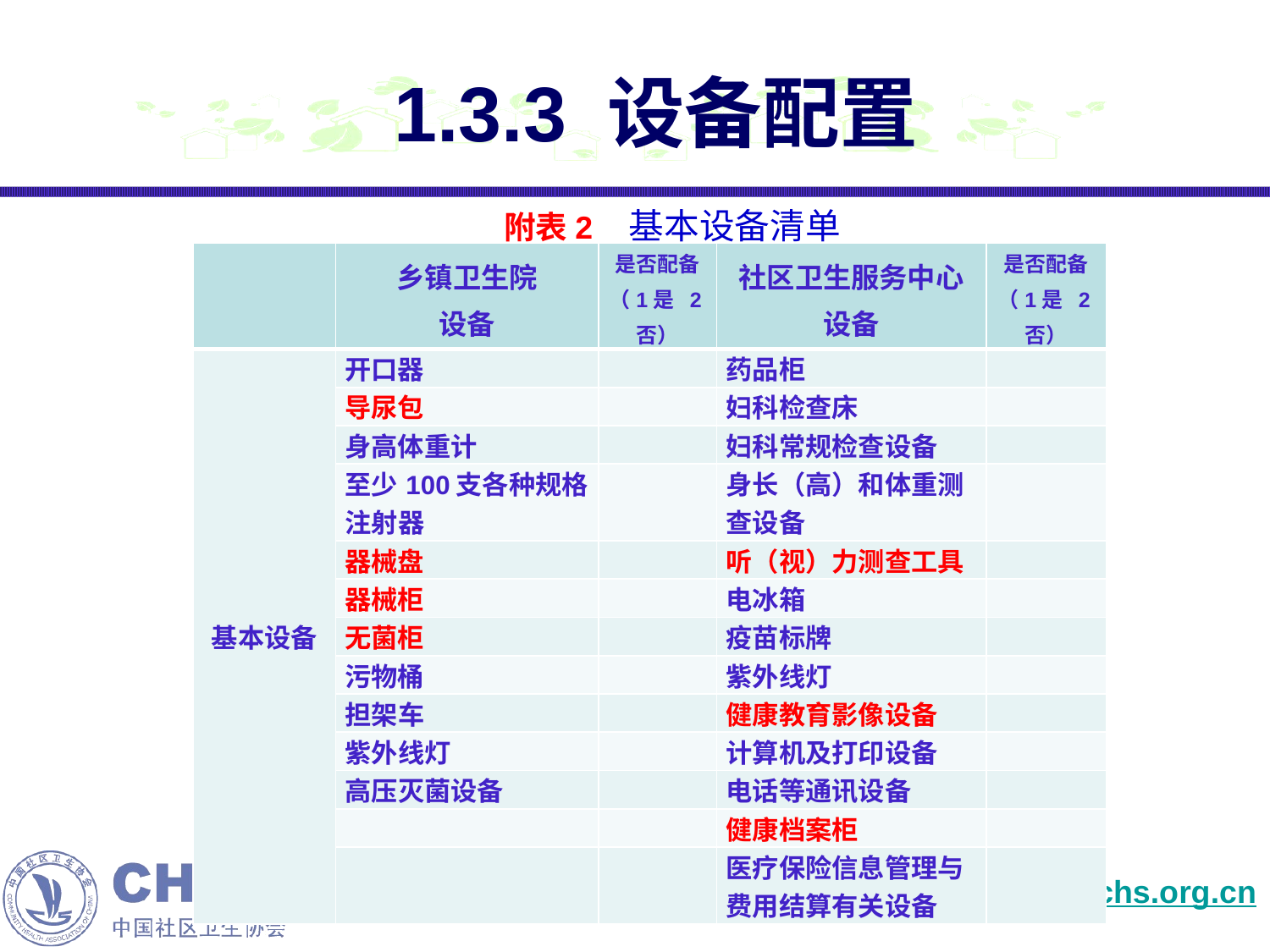

1.3.3 设备配置
附表2   基本设备清单
|  | 乡镇卫生院 设备 | 是否配备 （1是 2否） | 社区卫生服务中心 设备 | 是否配备 （1是 2否） |
| --- | --- | --- | --- | --- |
| 基本设备 | 开口器 |  | 药品柜 |  |
|  | 导尿包 |  | 妇科检查床 |  |
|  | 身高体重计 |  | 妇科常规检查设备 |  |
|  | 至少100支各种规格注射器 |  | 身长（高）和体重测查设备 |  |
|  | 器械盘 |  | 听（视）力测查工具 |  |
|  | 器械柜 |  | 电冰箱 |  |
|  | 无菌柜 |  | 疫苗标牌 |  |
|  | 污物桶 |  | 紫外线灯 |  |
|  | 担架车 |  | 健康教育影像设备 |  |
|  | 紫外线灯 |  | 计算机及打印设备 |  |
|  | 高压灭菌设备 |  | 电话等通讯设备 |  |
|  |  |  | 健康档案柜 |  |
|  |  |  | 医疗保险信息管理与费用结算有关设备 |  |